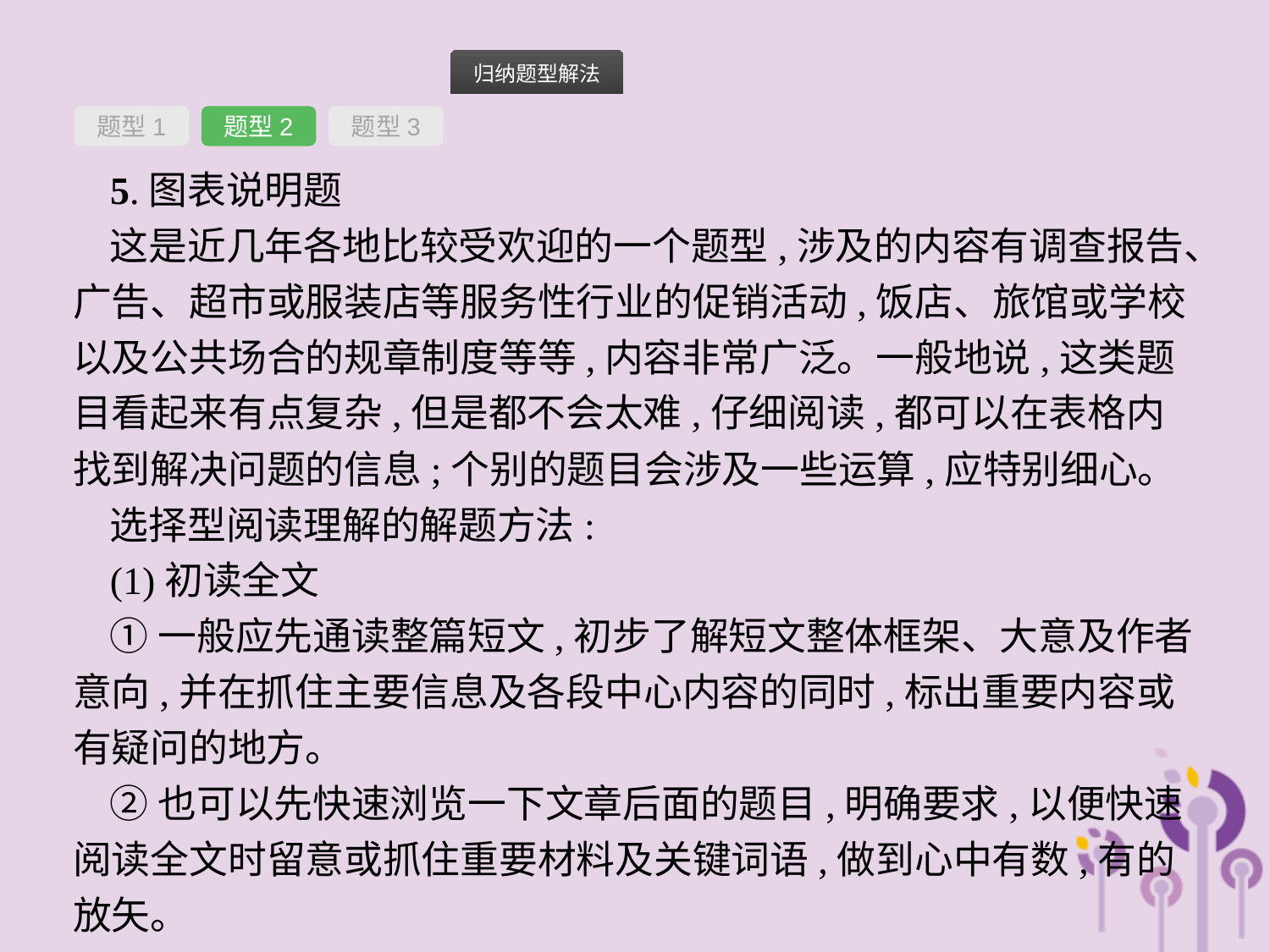

题型1
题型2
题型3
5.图表说明题
这是近几年各地比较受欢迎的一个题型,涉及的内容有调查报告、广告、超市或服装店等服务性行业的促销活动,饭店、旅馆或学校以及公共场合的规章制度等等,内容非常广泛。一般地说,这类题目看起来有点复杂,但是都不会太难,仔细阅读,都可以在表格内找到解决问题的信息;个别的题目会涉及一些运算,应特别细心。
选择型阅读理解的解题方法:
(1)初读全文
①一般应先通读整篇短文,初步了解短文整体框架、大意及作者意向,并在抓住主要信息及各段中心内容的同时,标出重要内容或有疑问的地方。
②也可以先快速浏览一下文章后面的题目,明确要求,以便快速阅读全文时留意或抓住重要材料及关键词语,做到心中有数,有的放矢。